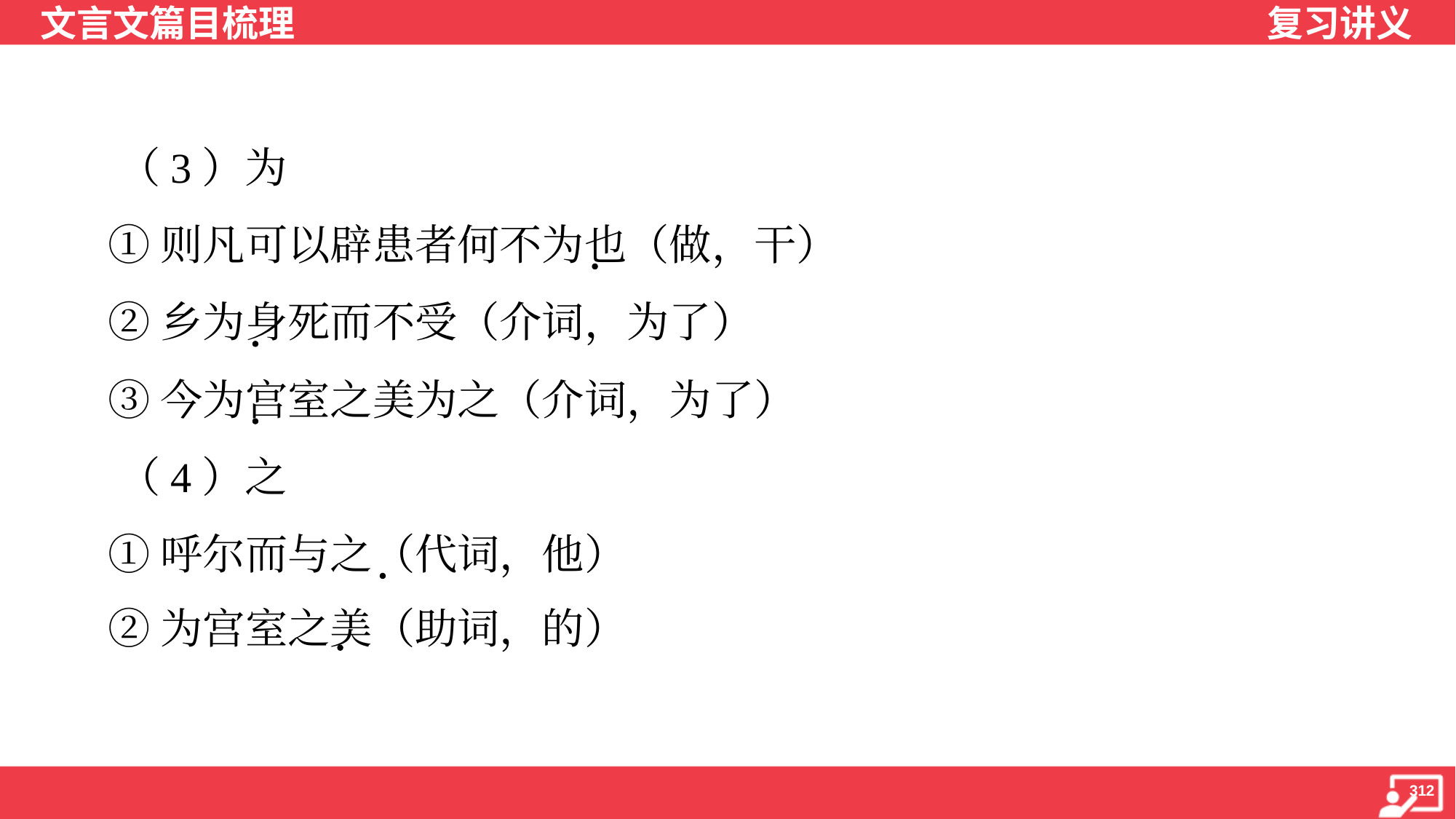

（3）为
    ①则凡可以辟患者何不为也（做，干）
    ②乡为身死而不受（介词，为了）
    ③今为宫室之美为之（介词，为了）
    （4）之
    ①呼尔而与之（代词，他）
    ②为宫室之美（助词，的）